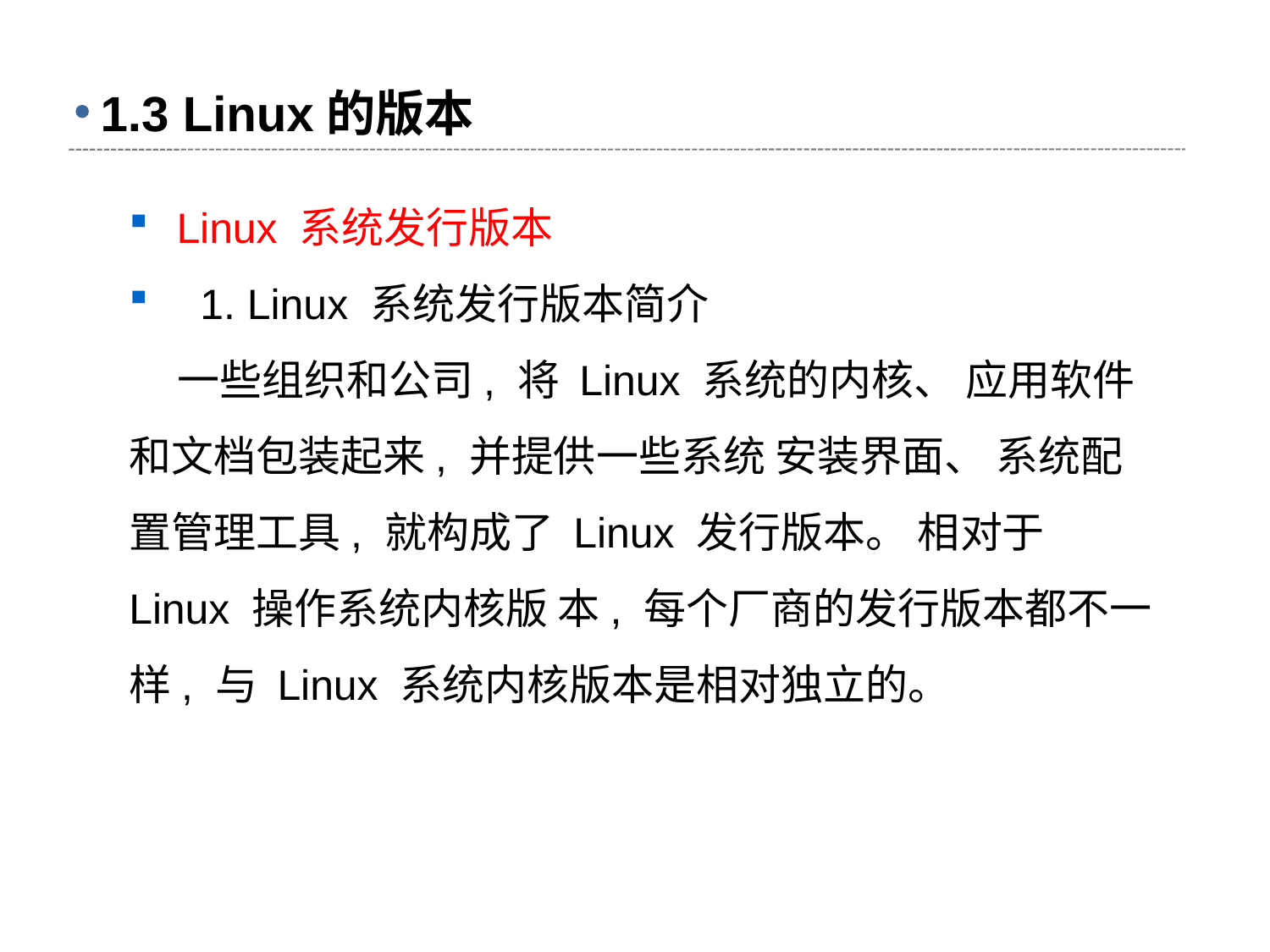

# 1.3 Linux的版本
Linux 系统发行版本
  1. Linux 系统发行版本简介
    一些组织和公司, 将 Linux 系统的内核、 应用软件和文档包装起来, 并提供一些系统 安装界面、 系统配置管理工具, 就构成了 Linux 发行版本。 相对于 Linux 操作系统内核版 本, 每个厂商的发行版本都不一样, 与 Linux 系统内核版本是相对独立的。